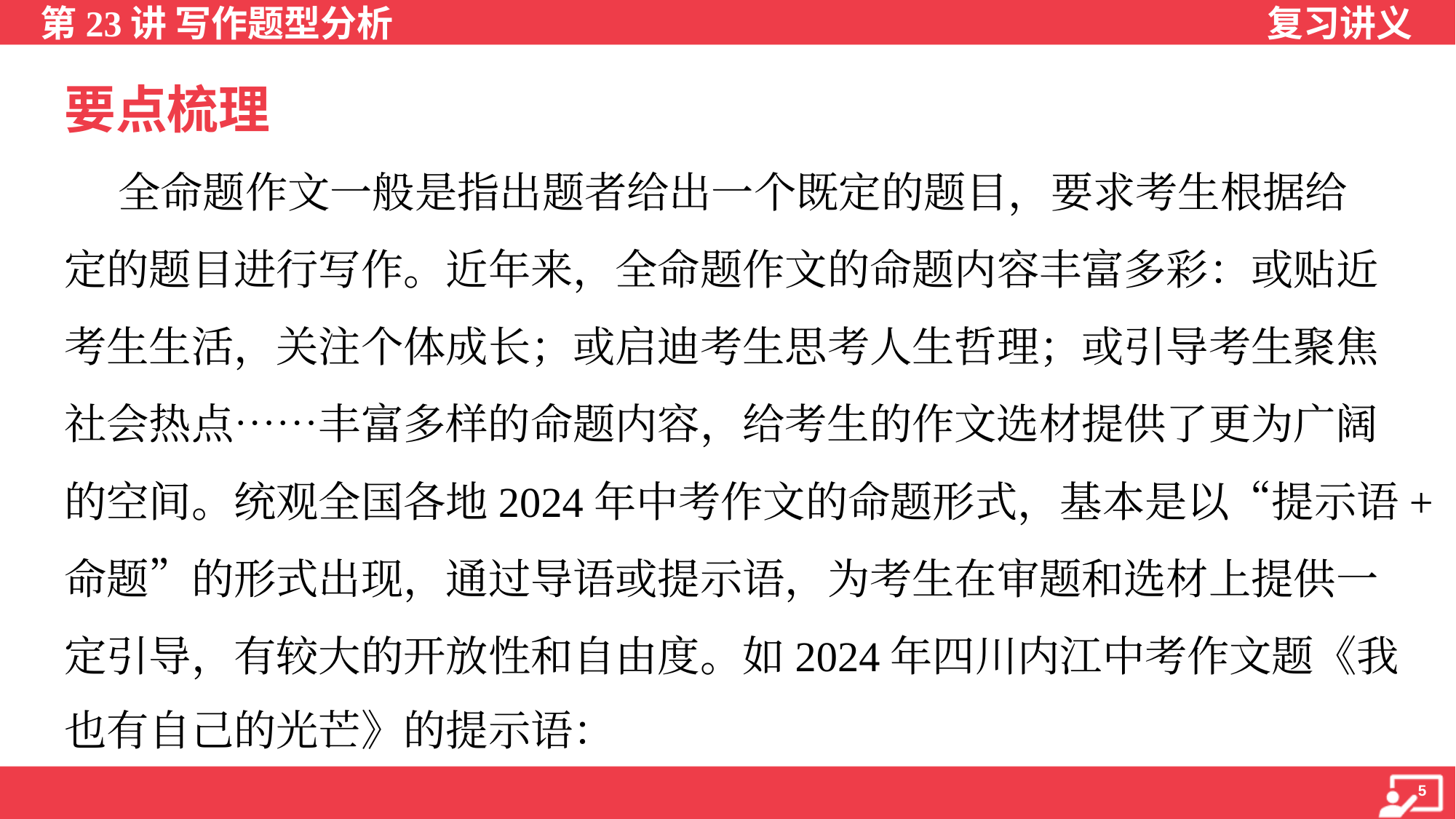

要点梳理
    全命题作文一般是指出题者给出一个既定的题目，要求考生根据给
定的题目进行写作。近年来，全命题作文的命题内容丰富多彩：或贴近
考生生活，关注个体成长；或启迪考生思考人生哲理；或引导考生聚焦
社会热点……丰富多样的命题内容，给考生的作文选材提供了更为广阔
的空间。统观全国各地2024年中考作文的命题形式，基本是以“提示语+
命题”的形式出现，通过导语或提示语，为考生在审题和选材上提供一
定引导，有较大的开放性和自由度。如2024年四川内江中考作文题《我
也有自己的光芒》的提示语：